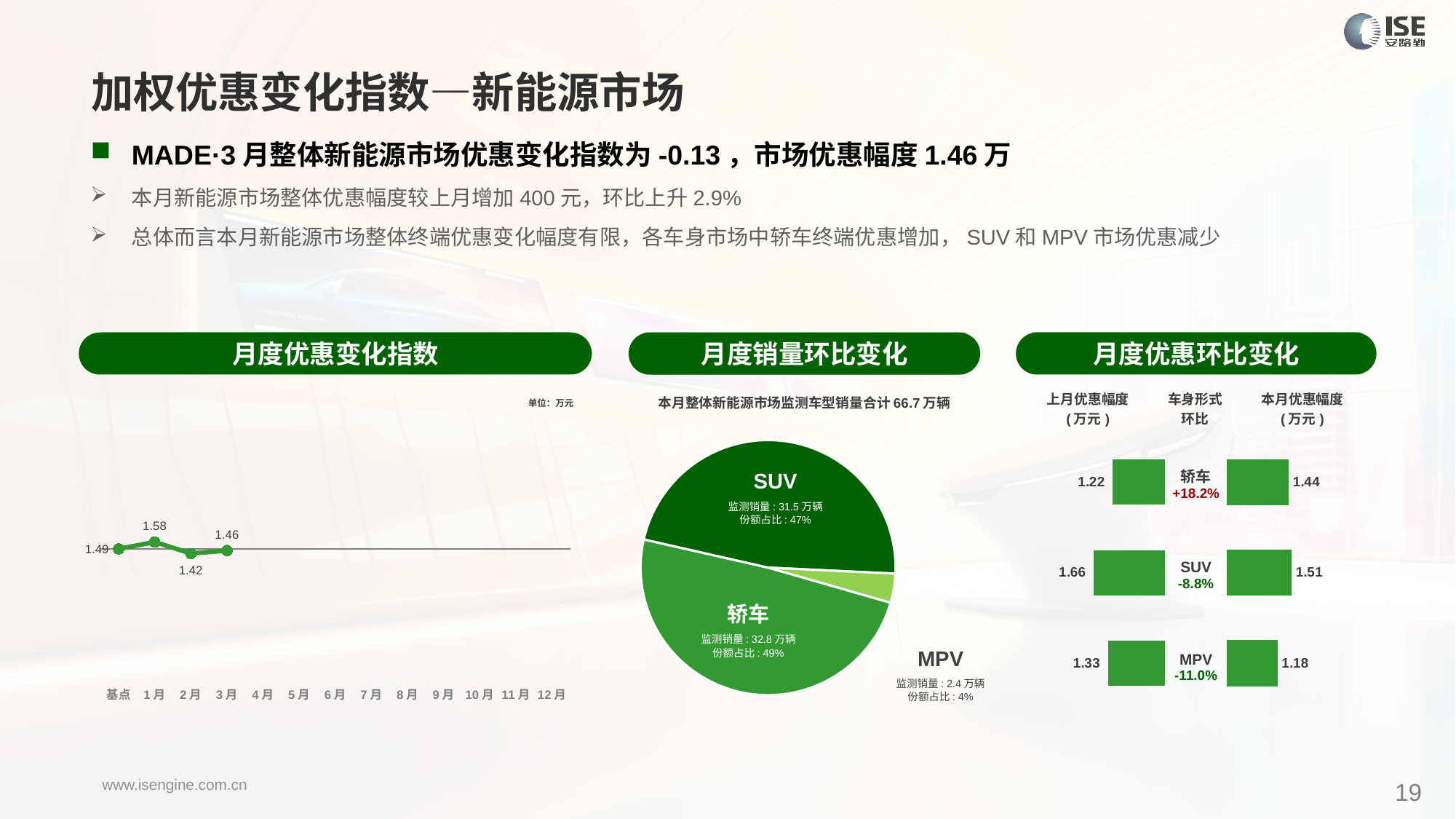

加权优惠变化指数—新能源市场
MADE·3月整体新能源市场优惠变化指数为-0.13，市场优惠幅度1.46万
本月新能源市场整体优惠幅度较上月增加400元，环比上升2.9%
总体而言本月新能源市场整体终端优惠变化幅度有限，各车身市场中轿车终端优惠增加，SUV和MPV市场优惠减少
月度优惠变化指数

月度优惠环比变化

月度销量环比变化

### Chart

| Category | Y2024 |
|---|---|
| 基点 | 0.0 |
| 1月 | 0.54 |
| 2月 | -0.36 |
| 3月 | -0.13 |
| 4月 | None |
| 5月 | None |
| 6月 | None |
| 7月 | None |
| 8月 | None |
| 9月 | None |
| 10月 | None |
| 11月 | None |
| 12月 | None |
本月整体新能源市场监测车型销量合计66.7万辆
| 上月优惠幅度 (万元) | 车身形式 环比 | 本月优惠幅度 (万元) |
| --- | --- | --- |
单位：万元

### Chart

| Category | 车身市场 |
|---|---|
| 轿车 | 327782.0 |
| SUV | 315135.0 |
| MPV | 24590.0 |
| 轿车 +18.2% |
| --- |
| SUV -8.8% |
| MPV -11.0% |

### Chart

| Category | 成交均价 |
|---|---|
| 轿车 | 1.22 |
| SUV | 1.66 |
| MPV | 1.33 |

### Chart

| Category | 成交均价 |
|---|---|
| 轿车 | 1.44286263959802 |
| SUV | 1.5096848603297217 |
| MPV | 1.181902399349491 |
SUV
监测销量: 31.5万辆
份额占比: 47%
轿车
监测销量: 32.8万辆
份额占比: 49%
MPV
监测销量: 2.4万辆
份额占比: 4%
19